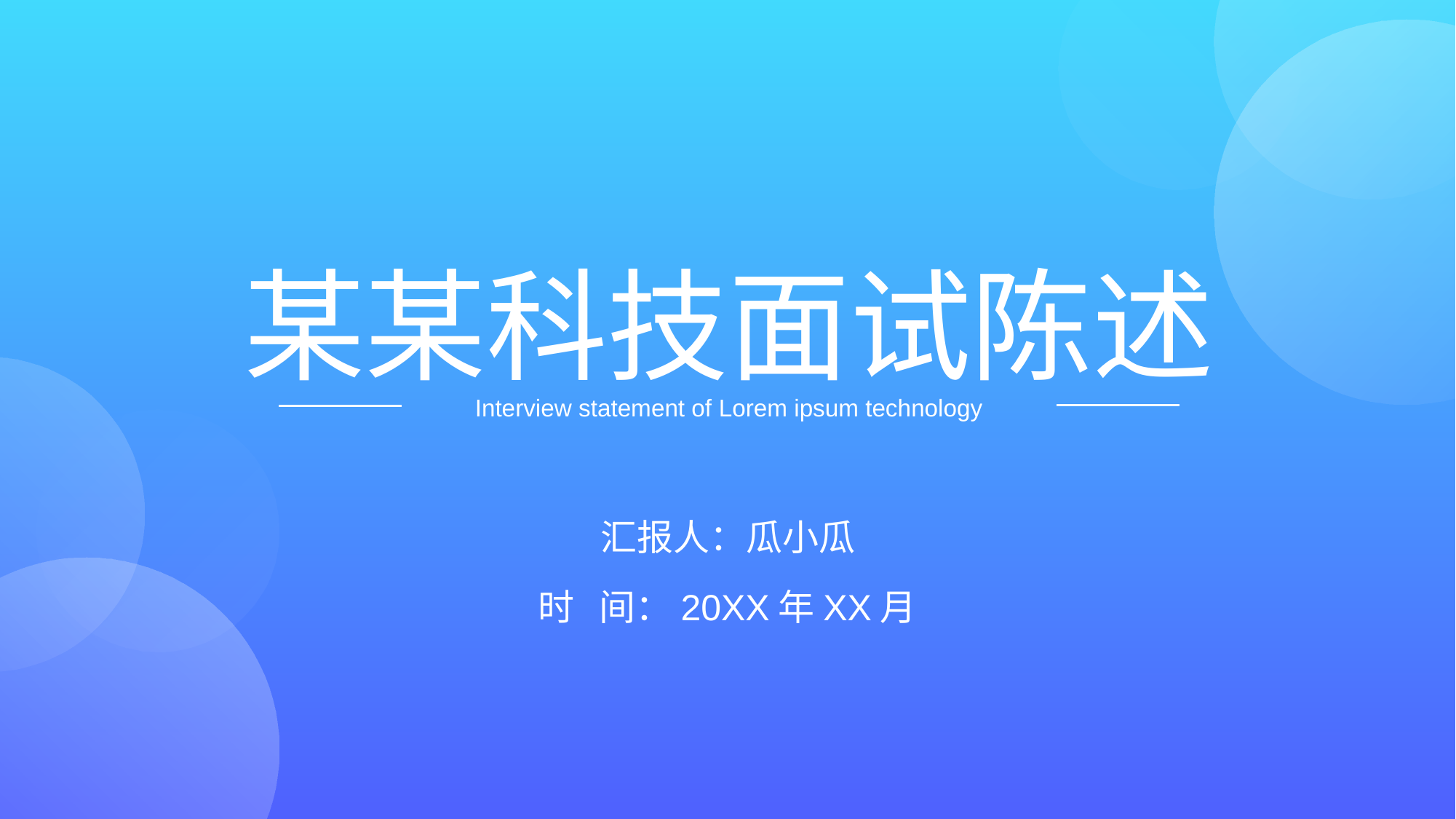

某某科技面试陈述

Interview statement of Lorem ipsum technology
汇报人：瓜小瓜
时   间：20XX年XX月